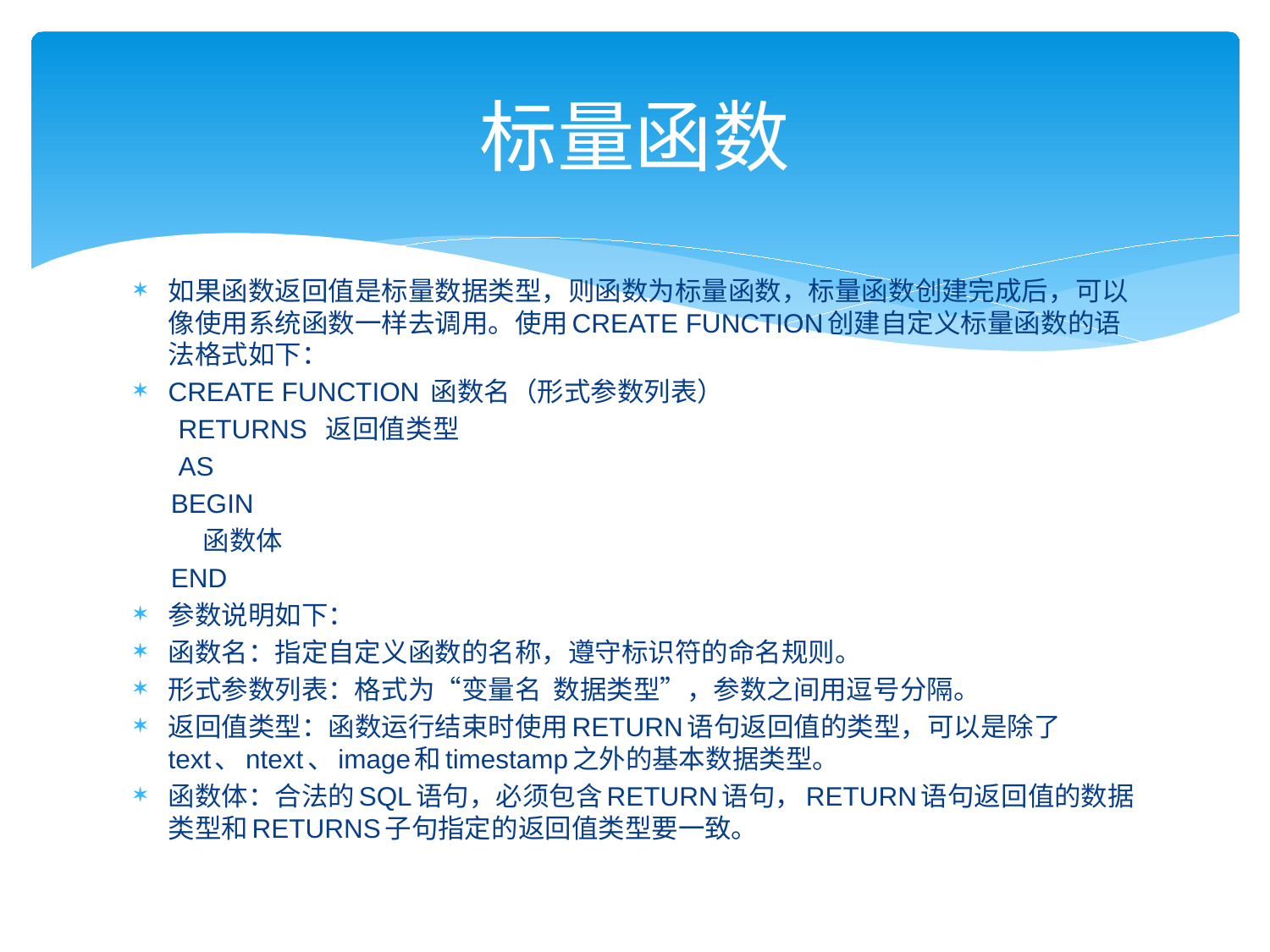

# 标量函数
如果函数返回值是标量数据类型，则函数为标量函数，标量函数创建完成后，可以像使用系统函数一样去调用。使用CREATE FUNCTION创建自定义标量函数的语法格式如下：
CREATE FUNCTION 函数名（形式参数列表）
      RETURNS  返回值类型
      AS
     BEGIN
           函数体
     END
参数说明如下：
函数名：指定自定义函数的名称，遵守标识符的命名规则。
形式参数列表：格式为“变量名  数据类型”，参数之间用逗号分隔。
返回值类型：函数运行结束时使用RETURN语句返回值的类型，可以是除了text、ntext、image和timestamp之外的基本数据类型。
函数体：合法的SQL语句，必须包含RETURN语句，RETURN语句返回值的数据类型和RETURNS子句指定的返回值类型要一致。